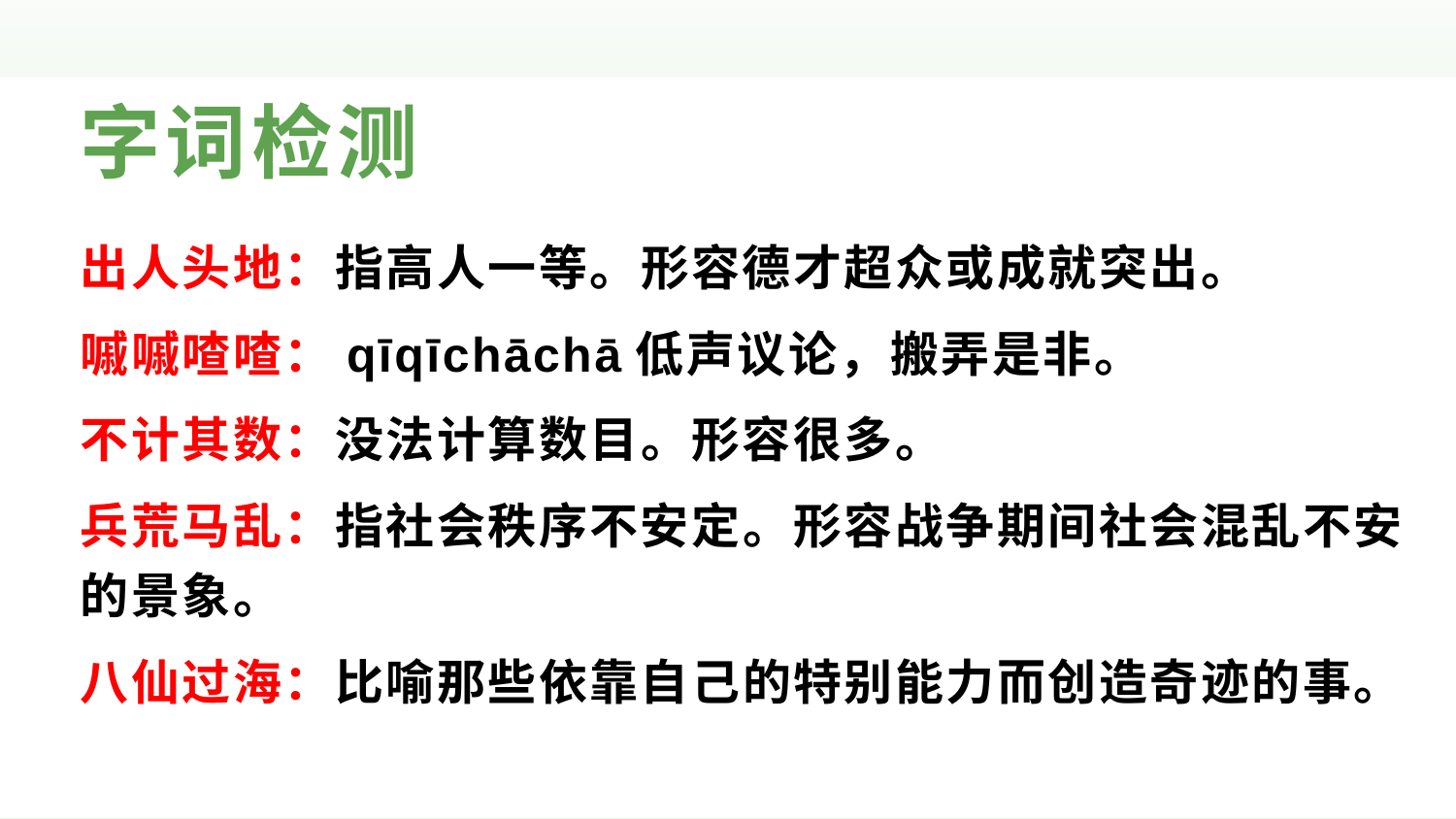

字词检测
出人头地：指高人一等。形容德才超众或成就突出。
嘁嘁喳喳：qīqīchāchā低声议论，搬弄是非。
不计其数：没法计算数目。形容很多。
兵荒马乱：指社会秩序不安定。形容战争期间社会混乱不安的景象。
八仙过海：比喻那些依靠自己的特别能力而创造奇迹的事。